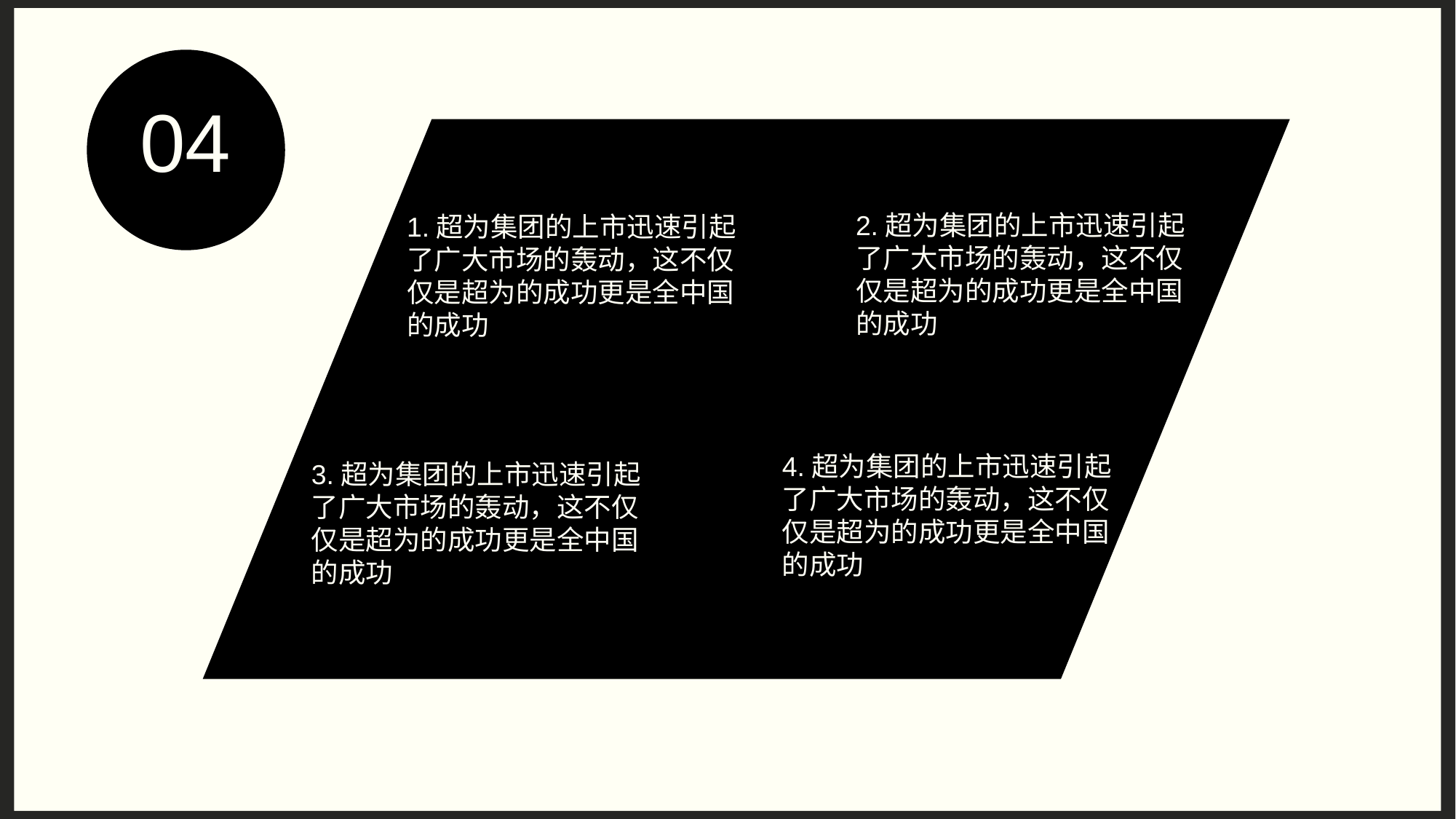

04

2.超为集团的上市迅速引起了广大市场的轰动，这不仅仅是超为的成功更是全中国的成功
1.超为集团的上市迅速引起了广大市场的轰动，这不仅仅是超为的成功更是全中国的成功
4.超为集团的上市迅速引起了广大市场的轰动，这不仅仅是超为的成功更是全中国的成功
3.超为集团的上市迅速引起了广大市场的轰动，这不仅仅是超为的成功更是全中国的成功